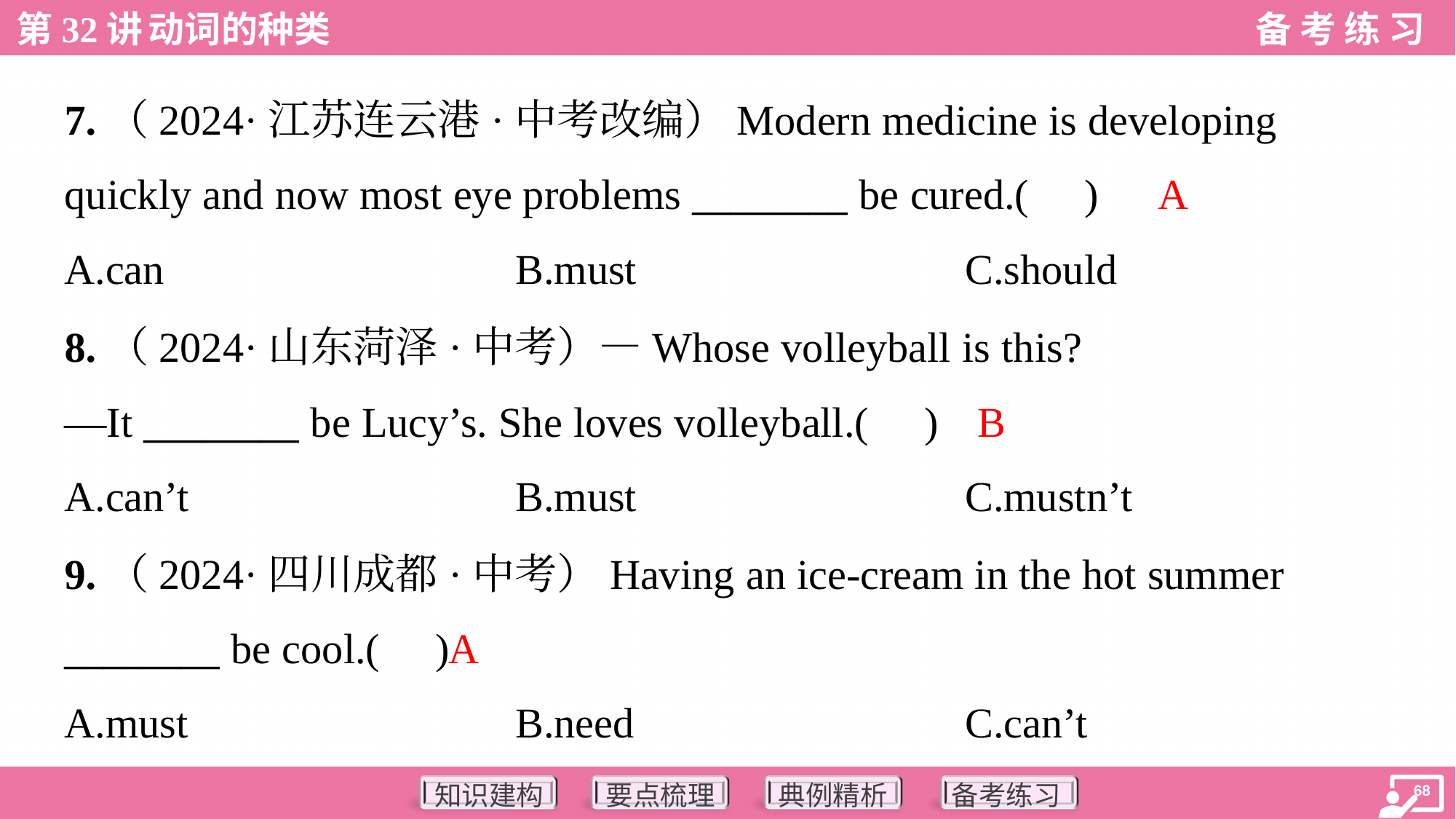

7.（2024·江苏连云港·中考改编）Modern medicine is developing
quickly and now most eye problems ________ be cured.(     )
A
A.can	B.must	C.should
8.（2024·山东菏泽·中考）—Whose volleyball is this?
—It ________ be Lucy’s. She loves volleyball.(     )
B
A.can’t	B.must	C.mustn’t
9.（2024·四川成都·中考）Having an ice-cream in the hot summer
________ be cool.(     )
A
A.must	B.need	C.can’t